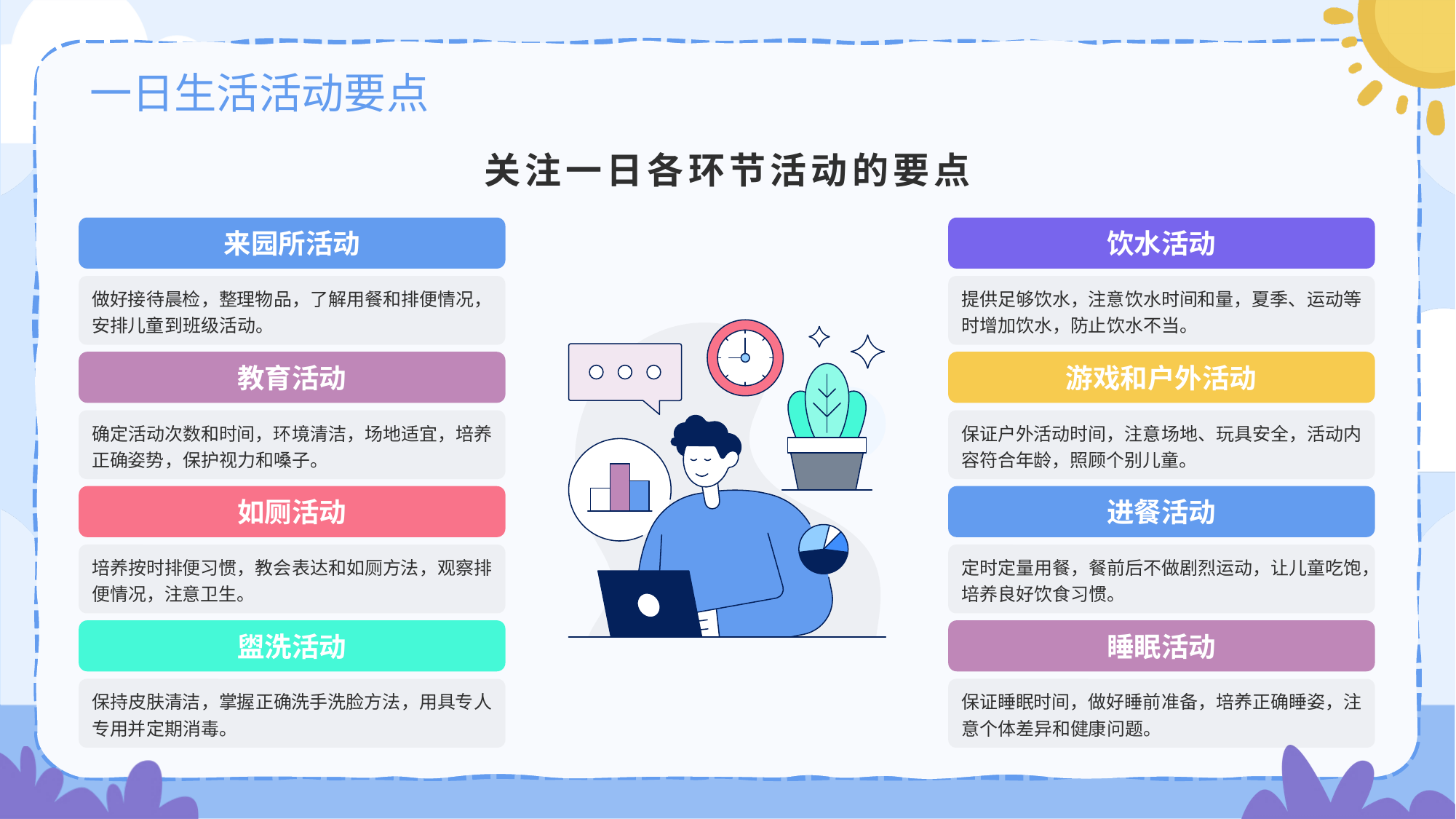

# 一日生活活动要点
关注一日各环节活动的要点
来园所活动
做好接待晨检，整理物品，了解用餐和排便情况，安排儿童到班级活动。
饮水活动
提供足够饮水，注意饮水时间和量，夏季、运动等时增加饮水，防止饮水不当。

教育活动
确定活动次数和时间，环境清洁，场地适宜，培养正确姿势，保护视力和嗓子。
游戏和户外活动
保证户外活动时间，注意场地、玩具安全，活动内容符合年龄，照顾个别儿童。
如厕活动
培养按时排便习惯，教会表达和如厕方法，观察排便情况，注意卫生。
进餐活动
定时定量用餐，餐前后不做剧烈运动，让儿童吃饱，培养良好饮食习惯。
盥洗活动
保持皮肤清洁，掌握正确洗手洗脸方法，用具专人专用并定期消毒。
睡眠活动
保证睡眠时间，做好睡前准备，培养正确睡姿，注意个体差异和健康问题。